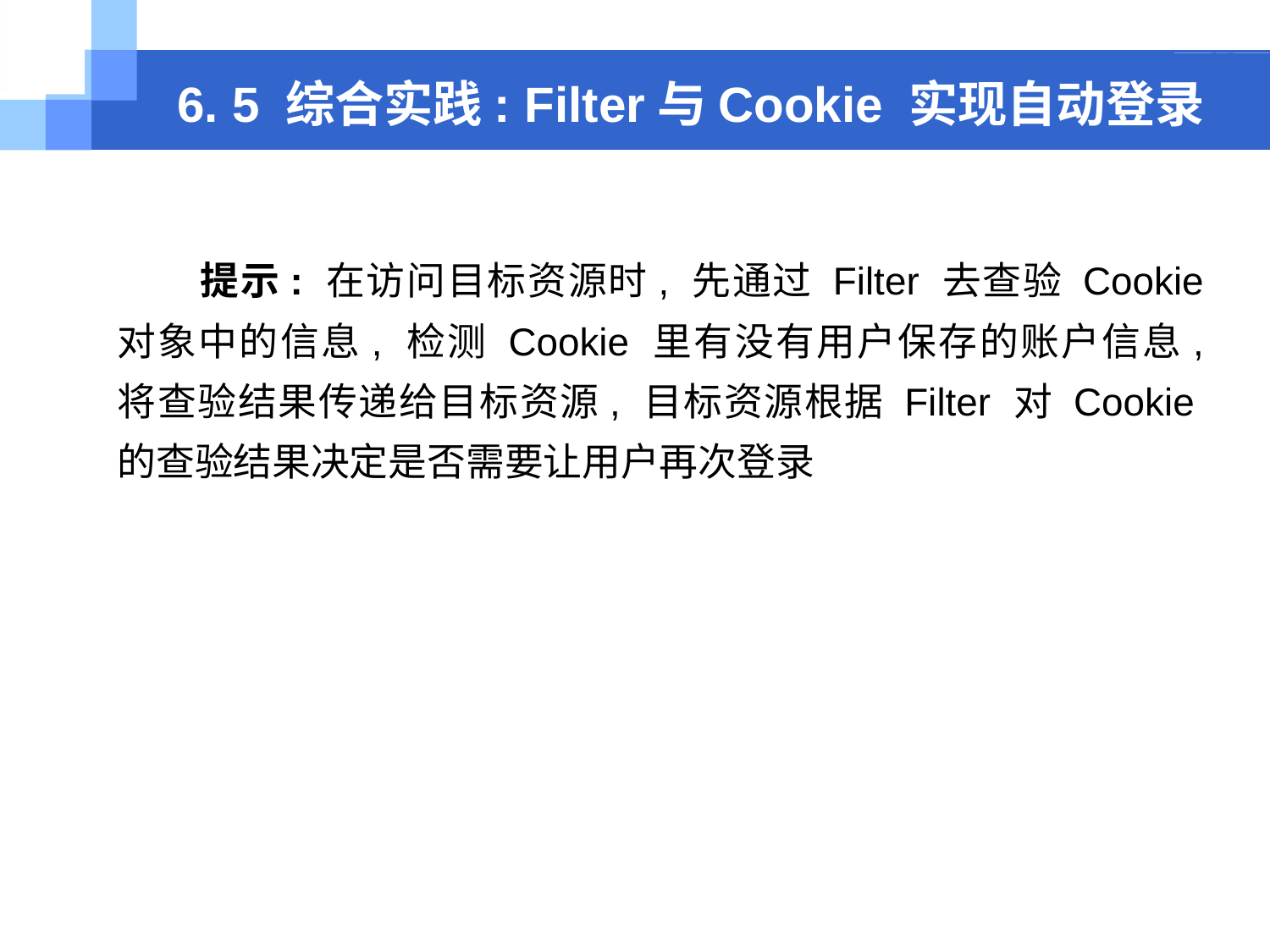

6. 5 综合实践: Filter与Cookie 实现自动登录
       提示: 在访问目标资源时, 先通过 Filter 去查验 Cookie 对象中的信息, 检测 Cookie 里有没有用户保存的账户信息, 将查验结果传递给目标资源, 目标资源根据 Filter 对 Cookie的查验结果决定是否需要让用户再次登录